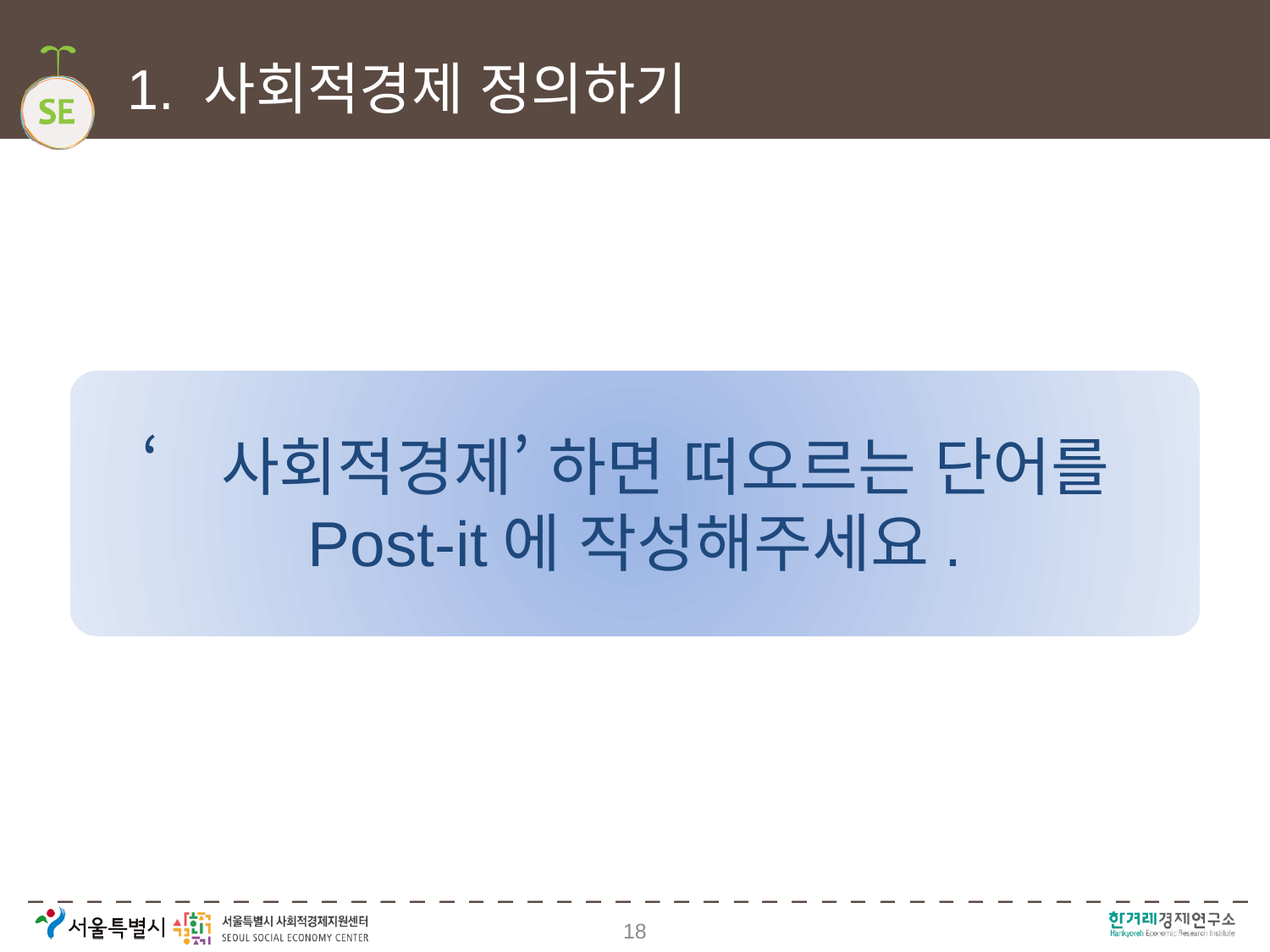

# 1. 사회적경제 정의하기
‘사회적경제’ 하면 떠오르는 단어를
Post-it에 작성해주세요.
18